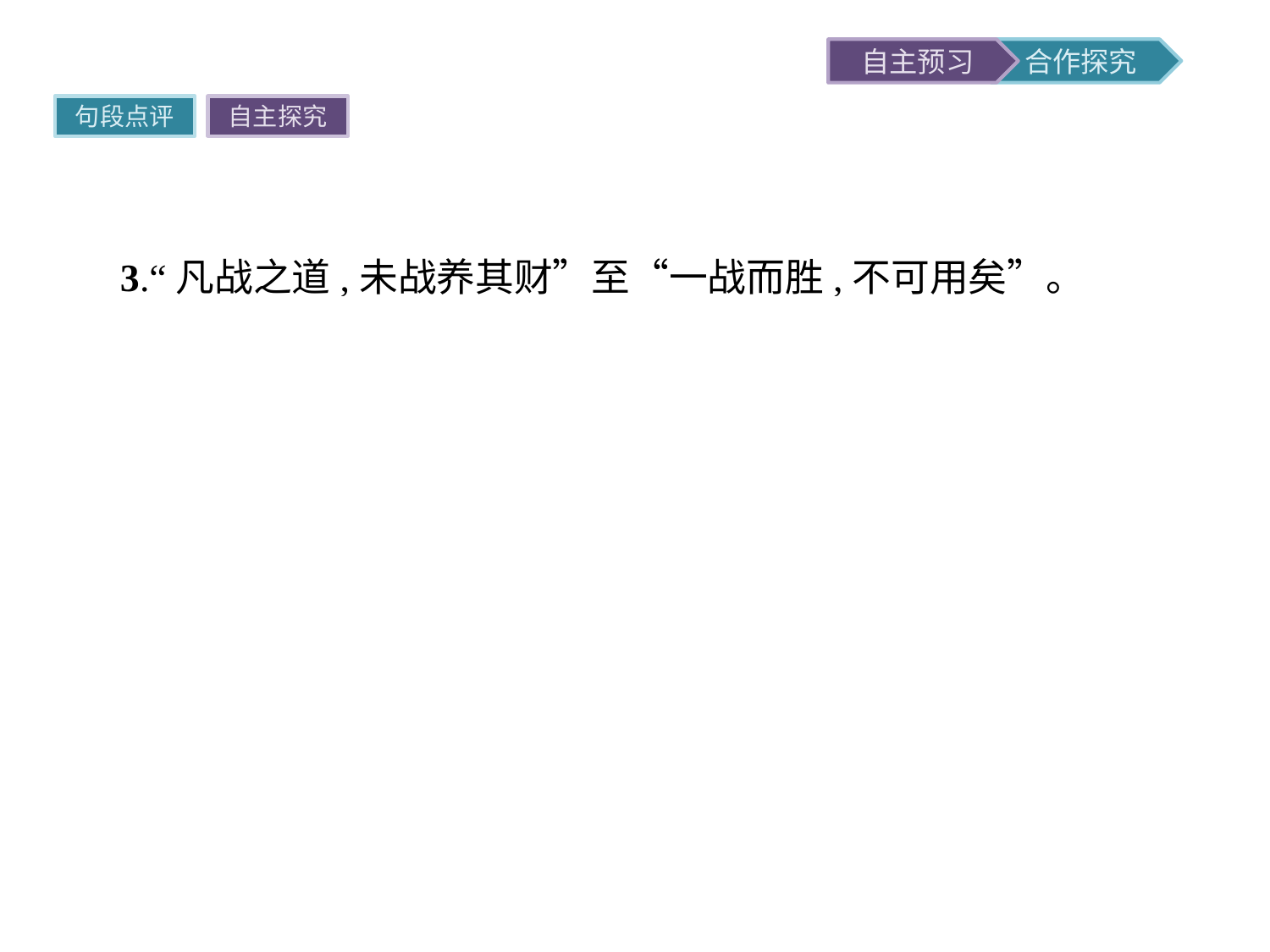

句段点评
自主探究
3.“凡战之道,未战养其财”至“一战而胜,不可用矣”。
点评该段道出了战争与财、力、心、气的关系,即战争与充分的物质准备、旺盛的战斗意志力之间的关系。“凡战之道,未战养其财,将战养其力,既战养其气,既胜养其心。”前两条讲要做好充分的物质准备,后两条讲要始终保持旺盛的士气。本段巧妙地运用排比的修辞手法,生动形象地论述了积聚战争的物资、提高军队的战斗力、培养士卒的勇气、保持旺盛的斗志与战争的密切关系。并举出黄帝“七十战而兵不殆”的事例,证明了战争与充分的物质准备、旺盛的战斗意志力之间的关系。